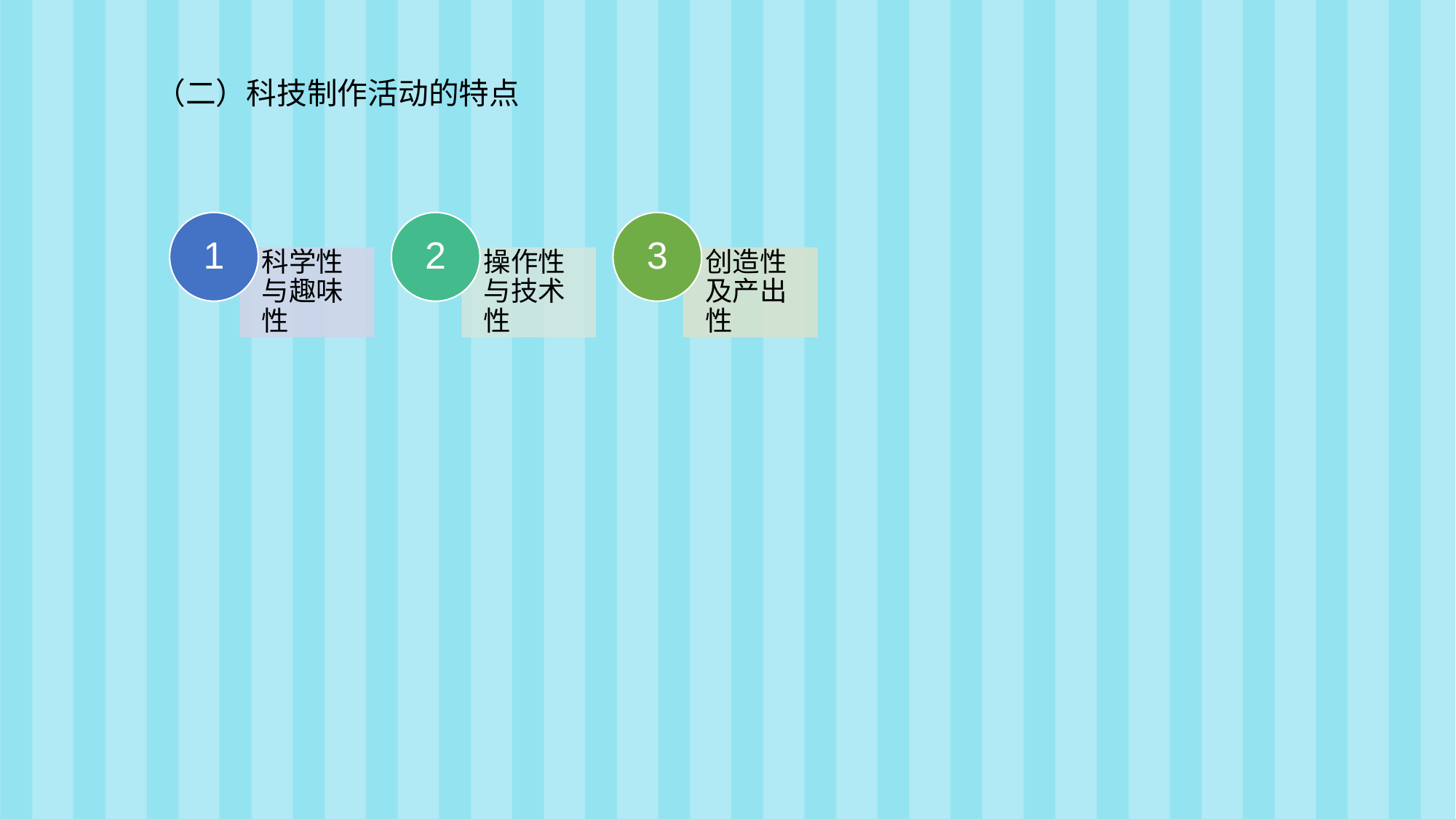

科学性与趣味性
1
操作性与技术性
2
创造性及产出性
3
（二）科技制作活动的特点